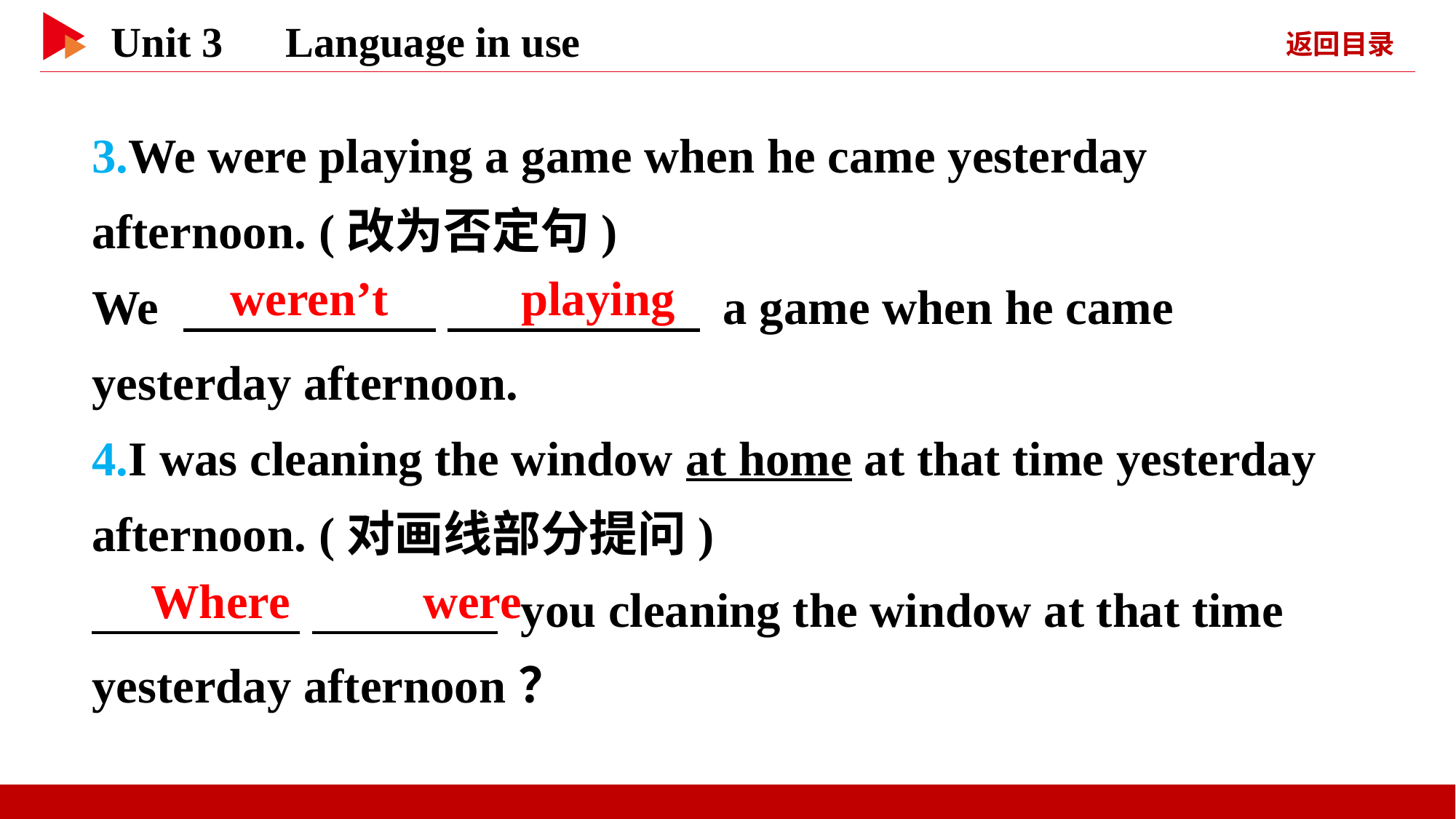

3.We were playing a game when he came yesterday afternoon. (改为否定句)
We 　              　 　              　 a game when he came yesterday afternoon.
4.I was cleaning the window at home at that time yesterday afternoon. (对画线部分提问)
　          　 　        　 you cleaning the window at that time yesterday afternoon？
　weren’t　 　playing
　Where　 　were